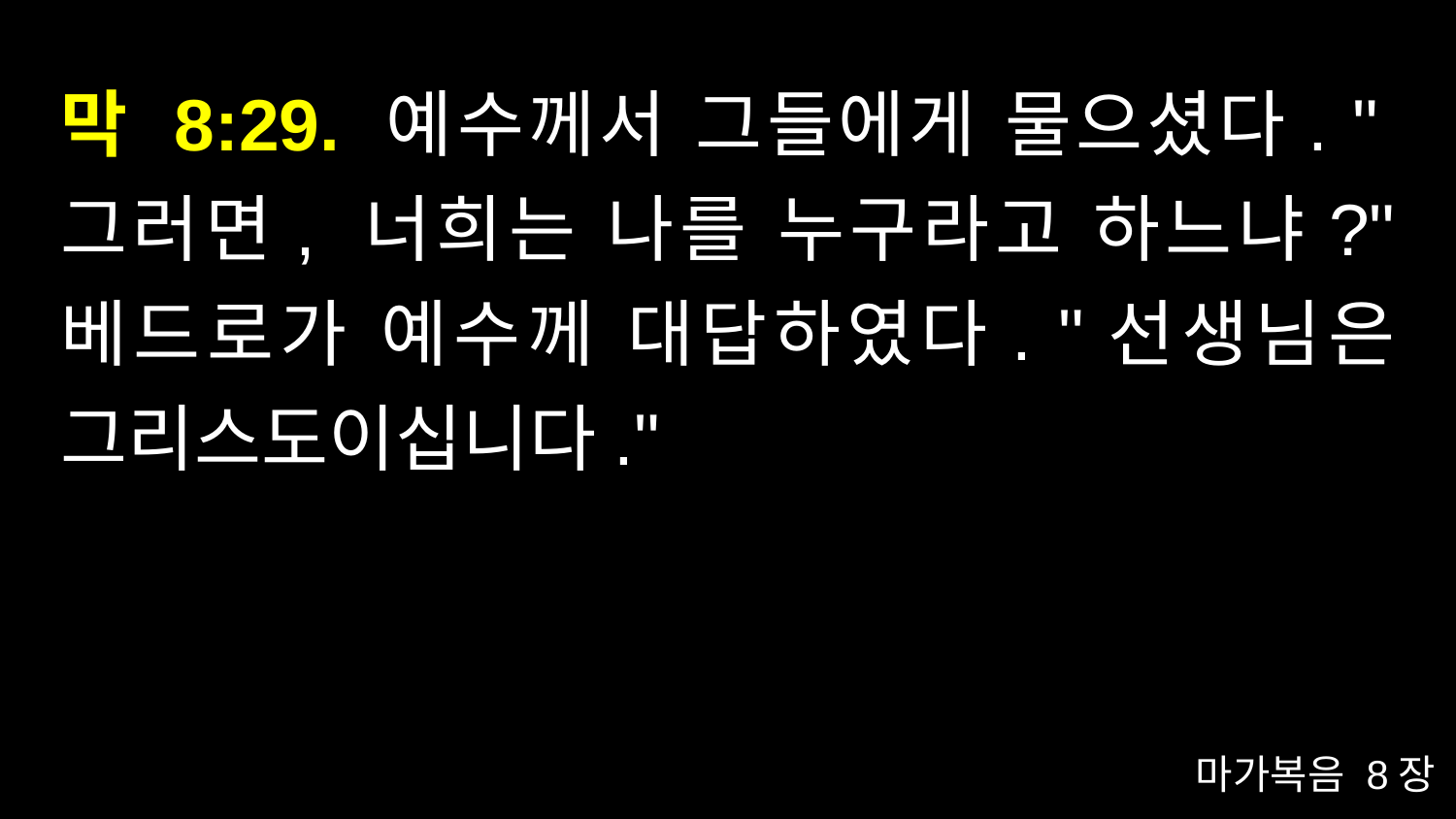

# 막 8:29. 예수께서 그들에게 물으셨다. "그러면, 너희는 나를 누구라고 하느냐?" 베드로가 예수께 대답하였다. "선생님은 그리스도이십니다."
마가복음 8장